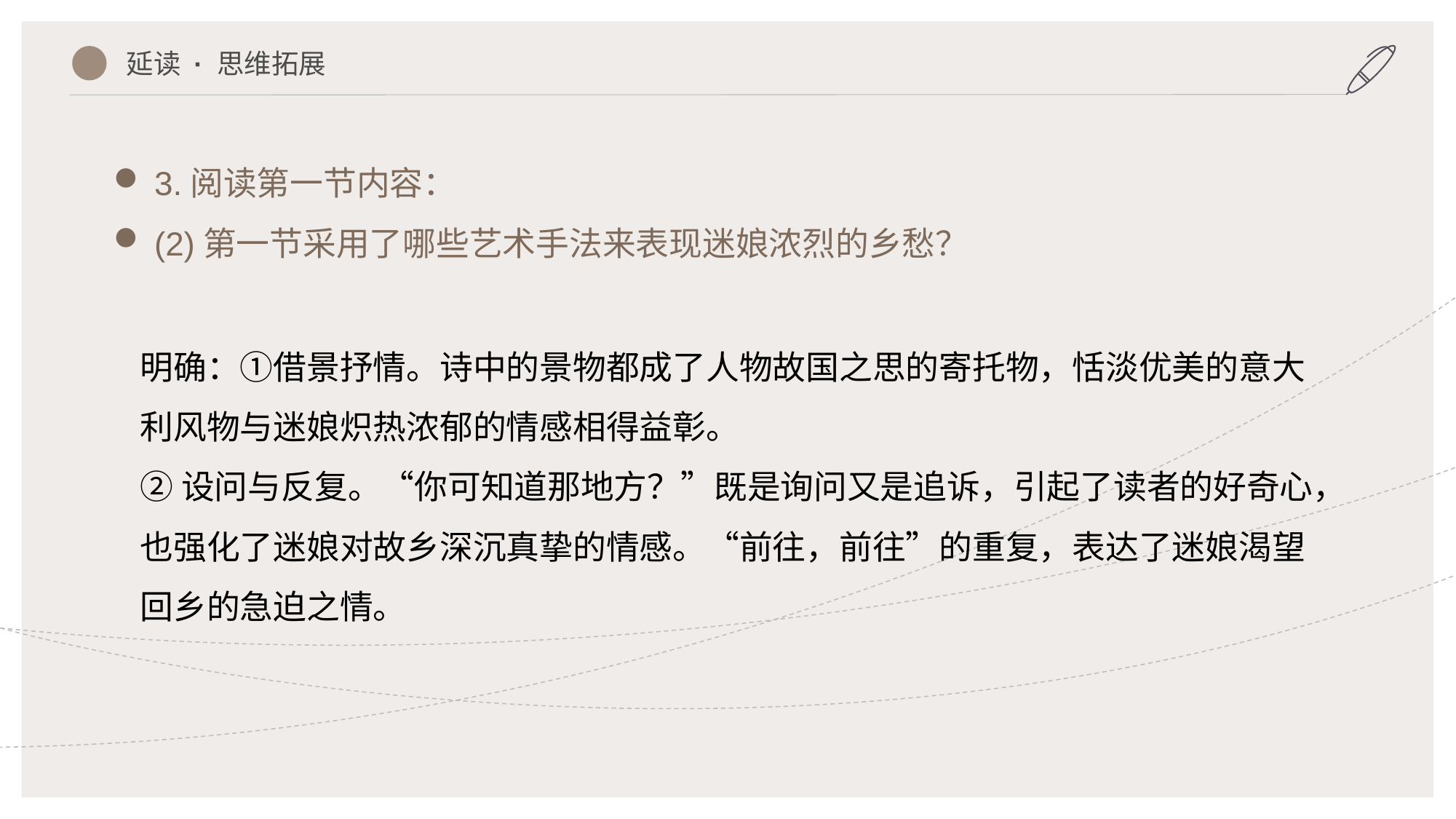

延读 · 思维拓展

3.阅读第一节内容：
(2)第一节采用了哪些艺术手法来表现迷娘浓烈的乡愁？

明确：①借景抒情。诗中的景物都成了人物故国之思的寄托物，恬淡优美的意大利风物与迷娘炽热浓郁的情感相得益彰。
②设问与反复。“你可知道那地方？”既是询问又是追诉，引起了读者的好奇心，也强化了迷娘对故乡深沉真挚的情感。“前往，前往”的重复，表达了迷娘渴望回乡的急迫之情。